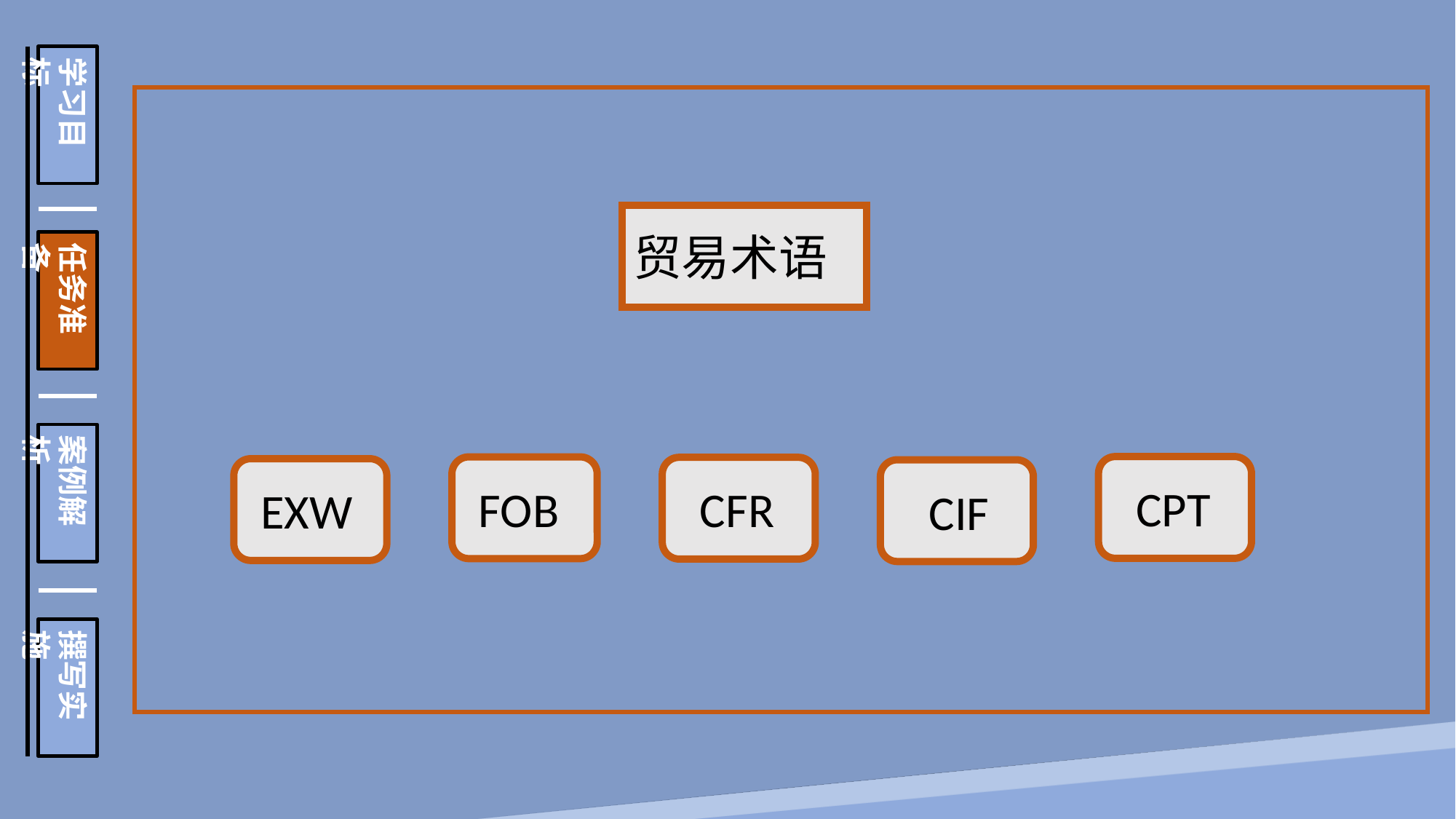

学习目标
任务准备
案例解析
撰写实施

贸易术语
  CPT
  CFR
   CIF
 FOB
 EXW